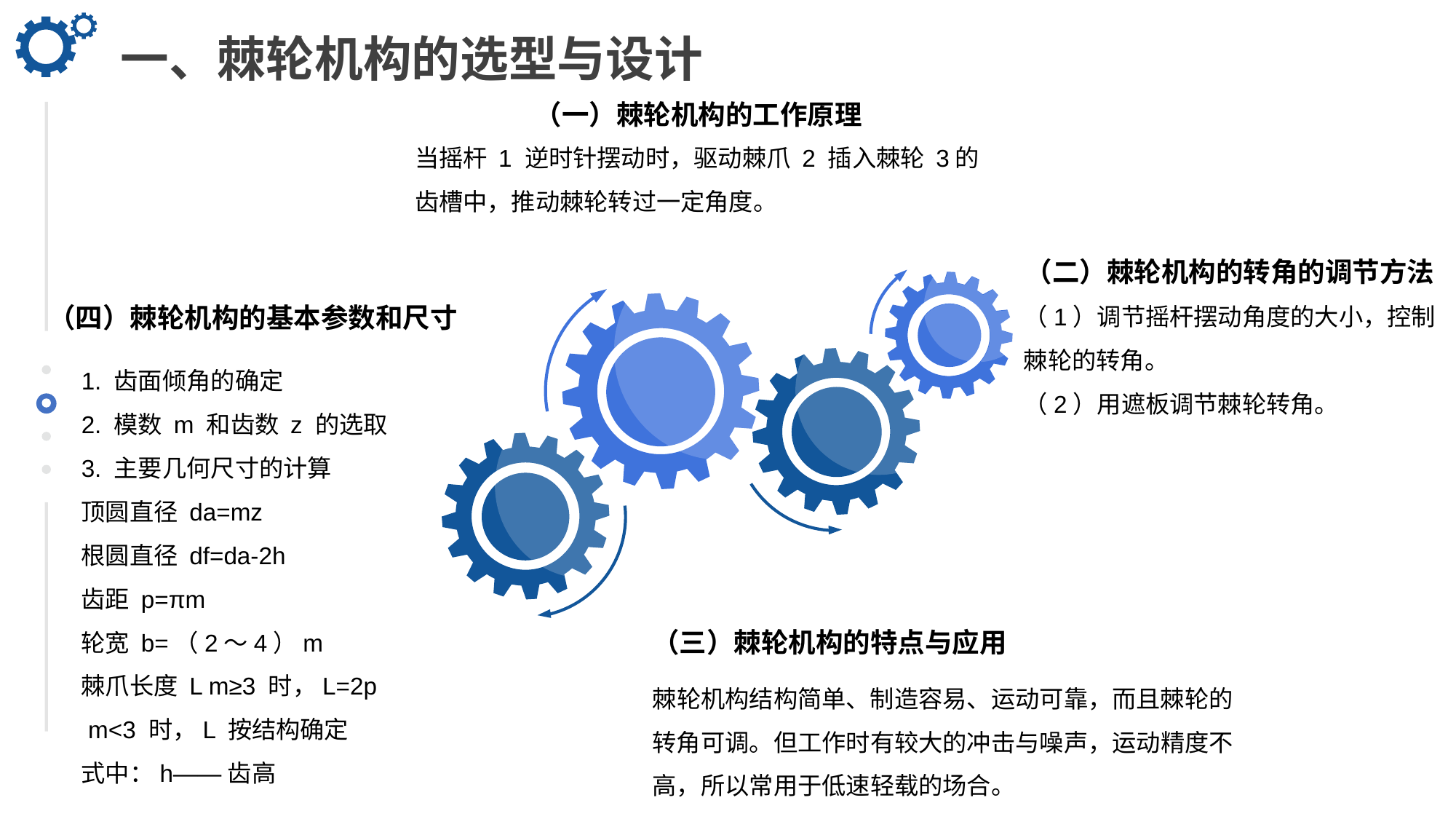

一、棘轮机构的选型与设计
（一）棘轮机构的工作原理
当摇杆 1 逆时针摆动时，驱动棘爪 2 插入棘轮 3的齿槽中，推动棘轮转过一定角度。
（二）棘轮机构的转角的调节方法

（1）调节摇杆摆动角度的大小，控制棘轮的转角。
（2）用遮板调节棘轮转角。
（四）棘轮机构的基本参数和尺寸
1. 齿面倾角的确定
2. 模数 m 和齿数 z 的选取
3. 主要几何尺寸的计算
顶圆直径 da=mz
根圆直径 df=da-2h
齿距 p=πm
轮宽 b=（2～4）m
棘爪长度 L m≥3 时，L=2p
 m<3 时，L 按结构确定
式中：h——齿高
（三）棘轮机构的特点与应用
棘轮机构结构简单、制造容易、运动可靠，而且棘轮的转角可调。但工作时有较大的冲击与噪声，运动精度不高，所以常用于低速轻载的场合。
31